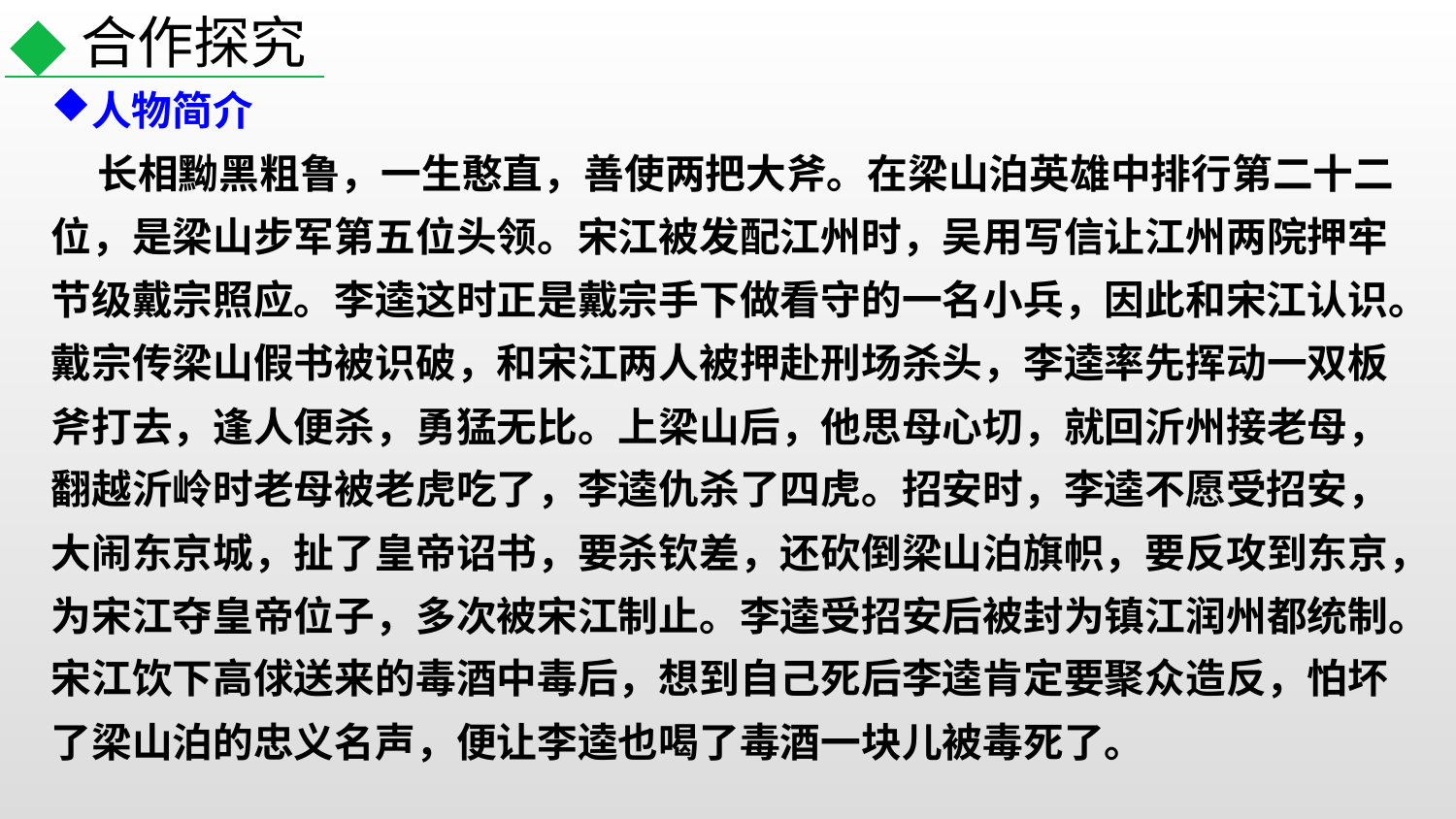

合作探究

人物简介
    长相黝黑粗鲁，一生憨直，善使两把大斧。在梁山泊英雄中排行第二十二位，是梁山步军第五位头领。宋江被发配江州时，吴用写信让江州两院押牢节级戴宗照应。李逵这时正是戴宗手下做看守的一名小兵，因此和宋江认识。戴宗传梁山假书被识破，和宋江两人被押赴刑场杀头，李逵率先挥动一双板斧打去，逢人便杀，勇猛无比。上梁山后，他思母心切，就回沂州接老母，翻越沂岭时老母被老虎吃了，李逵仇杀了四虎。招安时，李逵不愿受招安，大闹东京城，扯了皇帝诏书，要杀钦差，还砍倒梁山泊旗帜，要反攻到东京，为宋江夺皇帝位子，多次被宋江制止。李逵受招安后被封为镇江润州都统制。宋江饮下高俅送来的毒酒中毒后，想到自己死后李逵肯定要聚众造反，怕坏了梁山泊的忠义名声，便让李逵也喝了毒酒一块儿被毒死了。